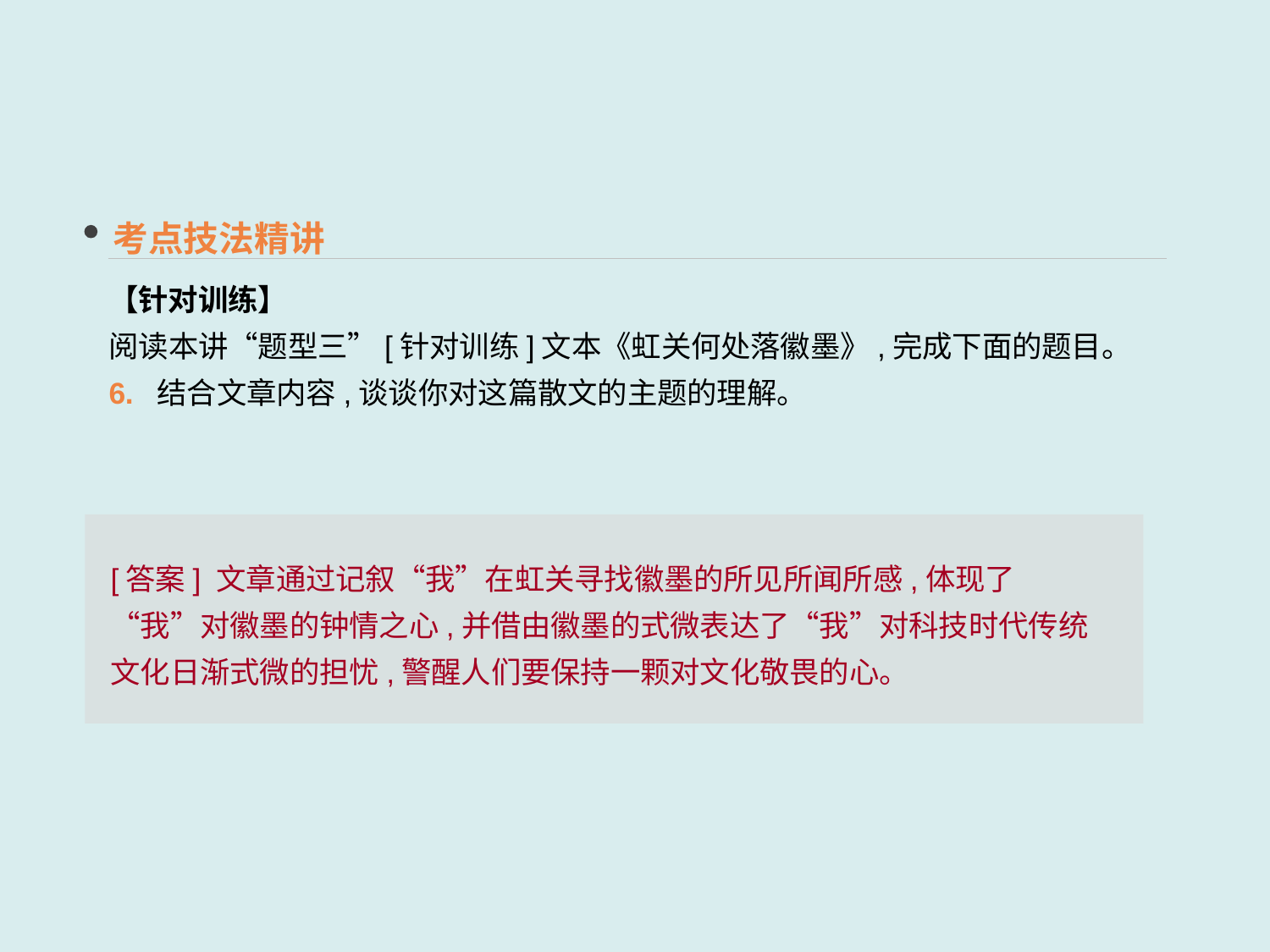

考点技法精讲

【针对训练】
阅读本讲“题型三”[针对训练]文本《虹关何处落徽墨》,完成下面的题目。
6.  结合文章内容,谈谈你对这篇散文的主题的理解。

[答案] 文章通过记叙“我”在虹关寻找徽墨的所见所闻所感,体现了“我”对徽墨的钟情之心,并借由徽墨的式微表达了“我”对科技时代传统文化日渐式微的担忧,警醒人们要保持一颗对文化敬畏的心。